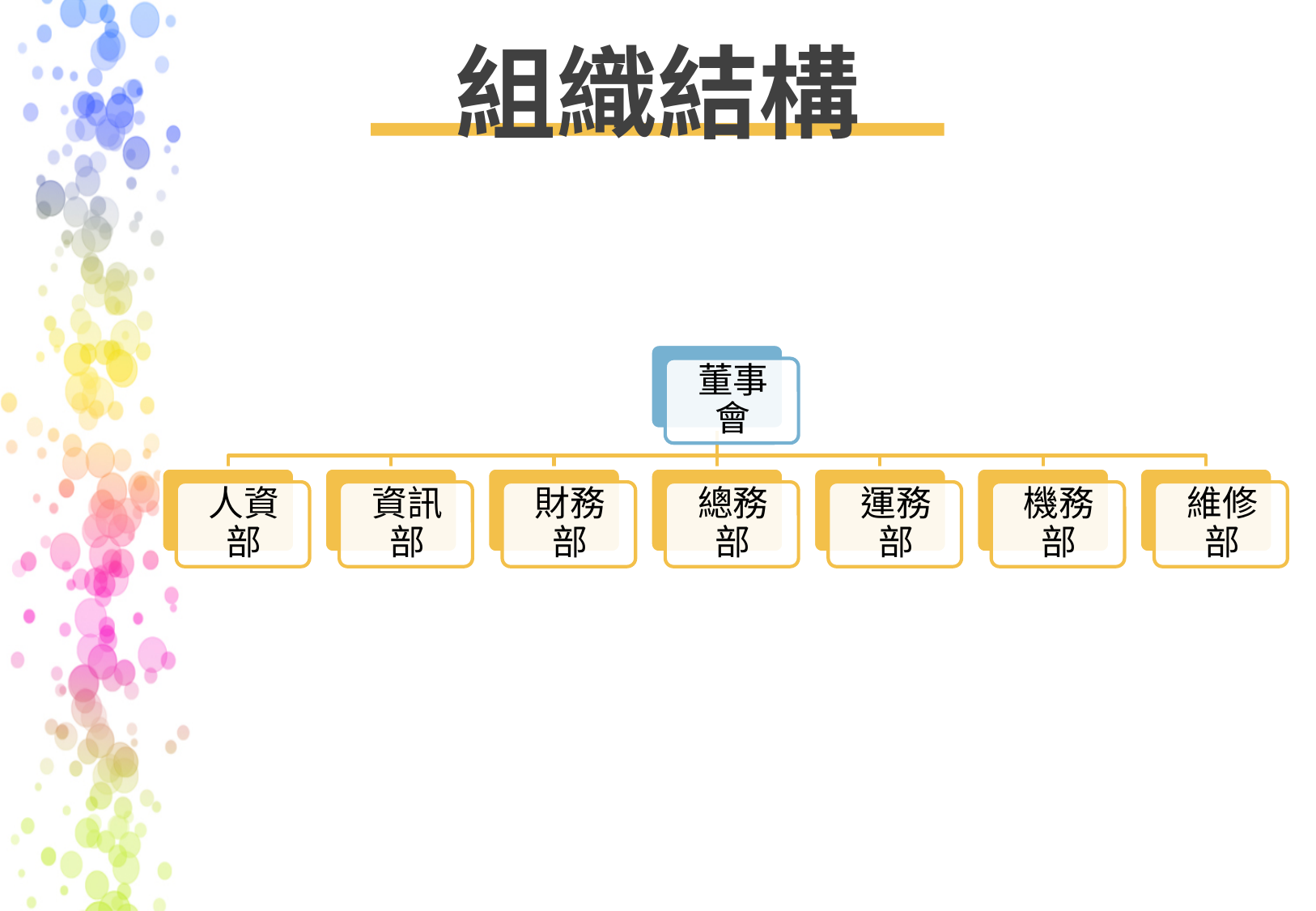

# 組織結構

董事會
人資部
資訊部
財務部
總務部
運務部
機務部
維修部